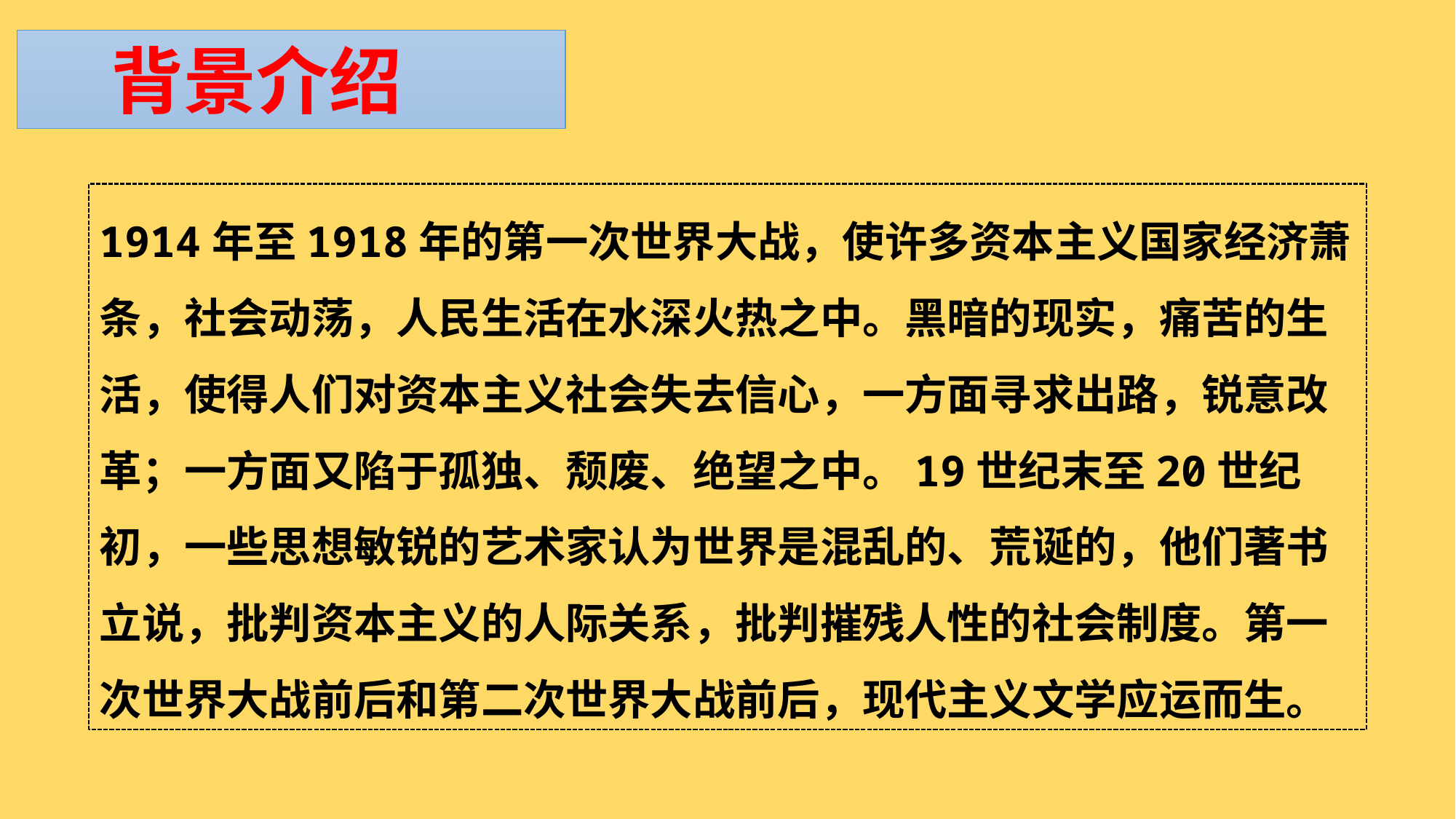

背景介绍
1914年至1918年的第一次世界大战，使许多资本主义国家经济萧条，社会动荡，人民生活在水深火热之中。黑暗的现实，痛苦的生活，使得人们对资本主义社会失去信心，一方面寻求出路，锐意改革；一方面又陷于孤独、颓废、绝望之中。19世纪末至20世纪初，一些思想敏锐的艺术家认为世界是混乱的、荒诞的，他们著书立说，批判资本主义的人际关系，批判摧残人性的社会制度。第一次世界大战前后和第二次世界大战前后，现代主义文学应运而生。